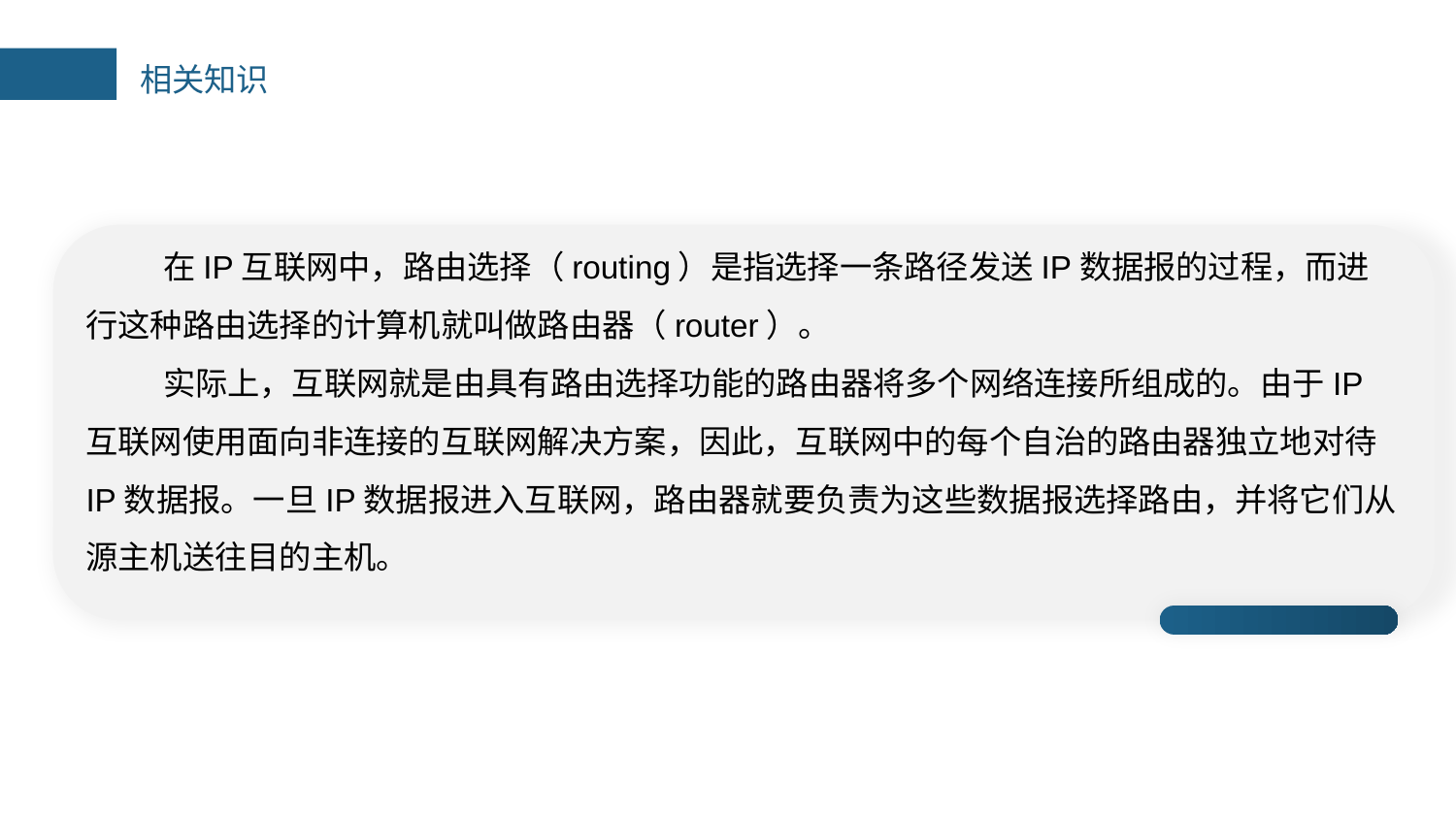

相关知识
在IP互联网中，路由选择（routing）是指选择一条路径发送IP数据报的过程，而进行这种路由选择的计算机就叫做路由器（router）。
实际上，互联网就是由具有路由选择功能的路由器将多个网络连接所组成的。由于IP互联网使用面向非连接的互联网解决方案，因此，互联网中的每个自治的路由器独立地对待IP数据报。一旦IP数据报进入互联网，路由器就要负责为这些数据报选择路由，并将它们从源主机送往目的主机。